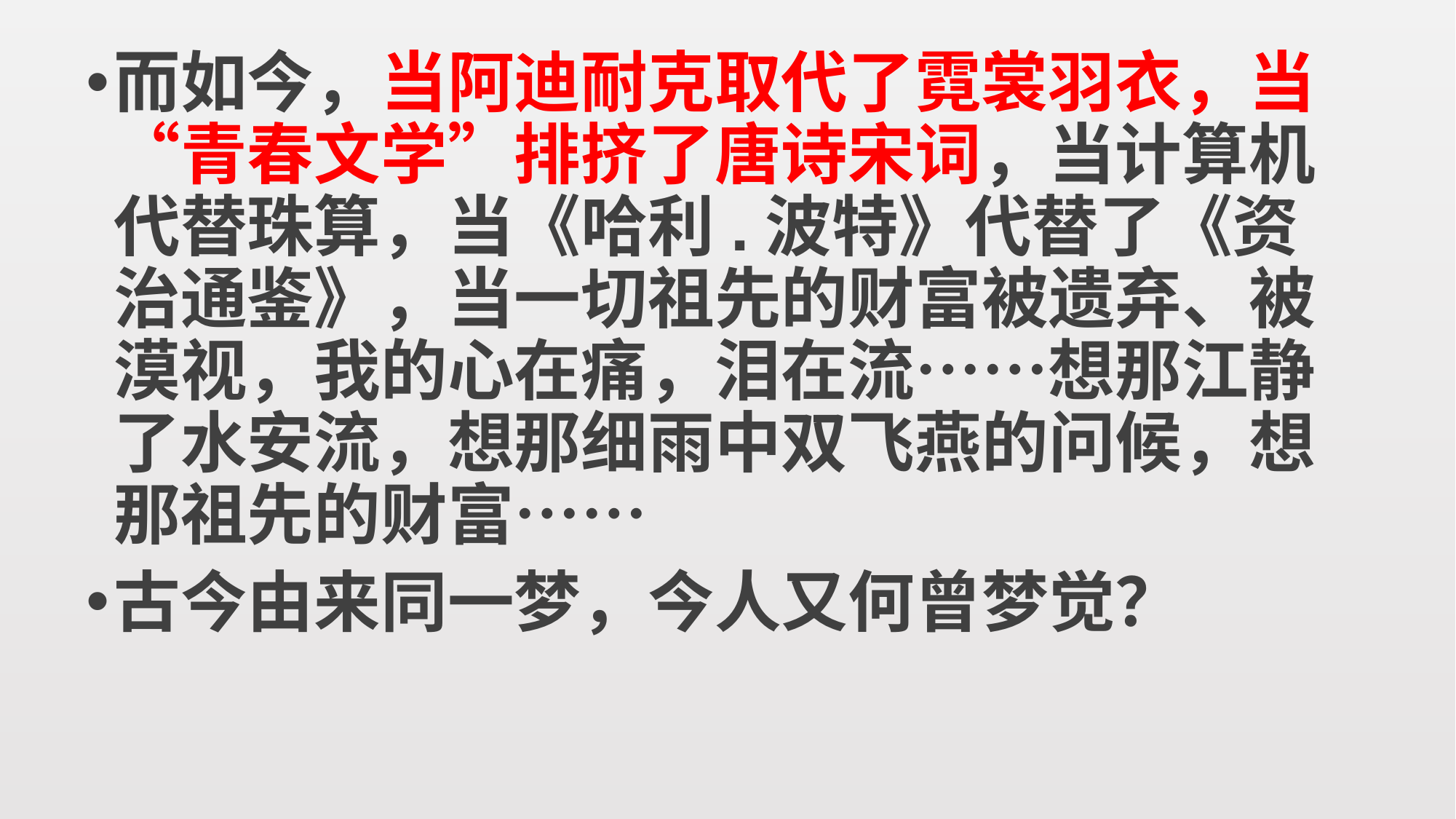

而如今，当阿迪耐克取代了霓裳羽衣，当“青春文学”排挤了唐诗宋词，当计算机代替珠算，当《哈利.波特》代替了《资治通鉴》，当一切祖先的财富被遗弃、被漠视，我的心在痛，泪在流……想那江静了水安流，想那细雨中双飞燕的问候，想那祖先的财富……
古今由来同一梦，今人又何曾梦觉？